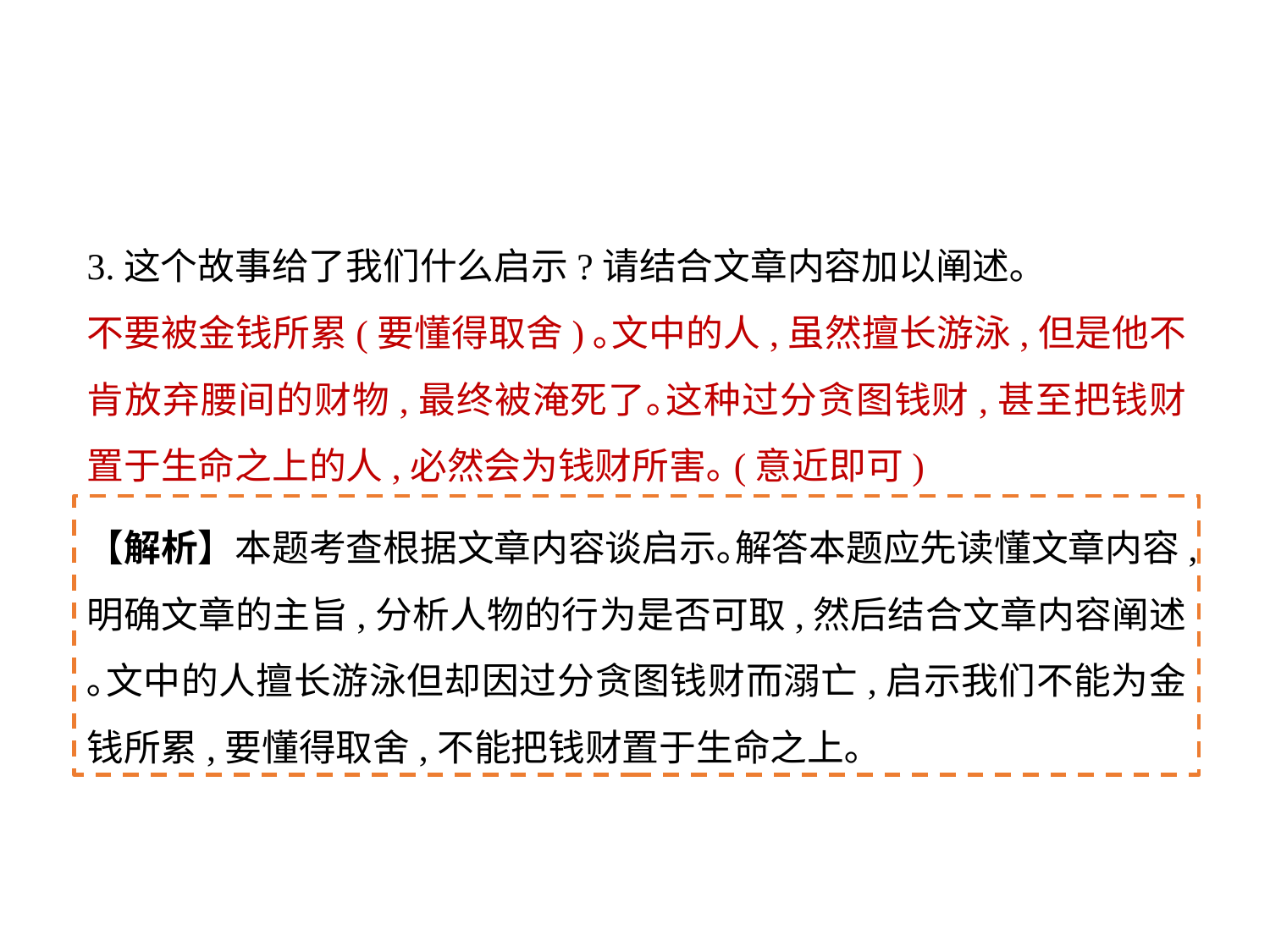

3.这个故事给了我们什么启示?请结合文章内容加以阐述｡
不要被金钱所累(要懂得取舍)｡文中的人,虽然擅长游泳,但是他不肯放弃腰间的财物,最终被淹死了｡这种过分贪图钱财,甚至把钱财置于生命之上的人,必然会为钱财所害｡(意近即可)
【解析】本题考查根据文章内容谈启示｡解答本题应先读懂文章内容,明确文章的主旨,分析人物的行为是否可取,然后结合文章内容阐述｡文中的人擅长游泳但却因过分贪图钱财而溺亡,启示我们不能为金钱所累,要懂得取舍,不能把钱财置于生命之上｡